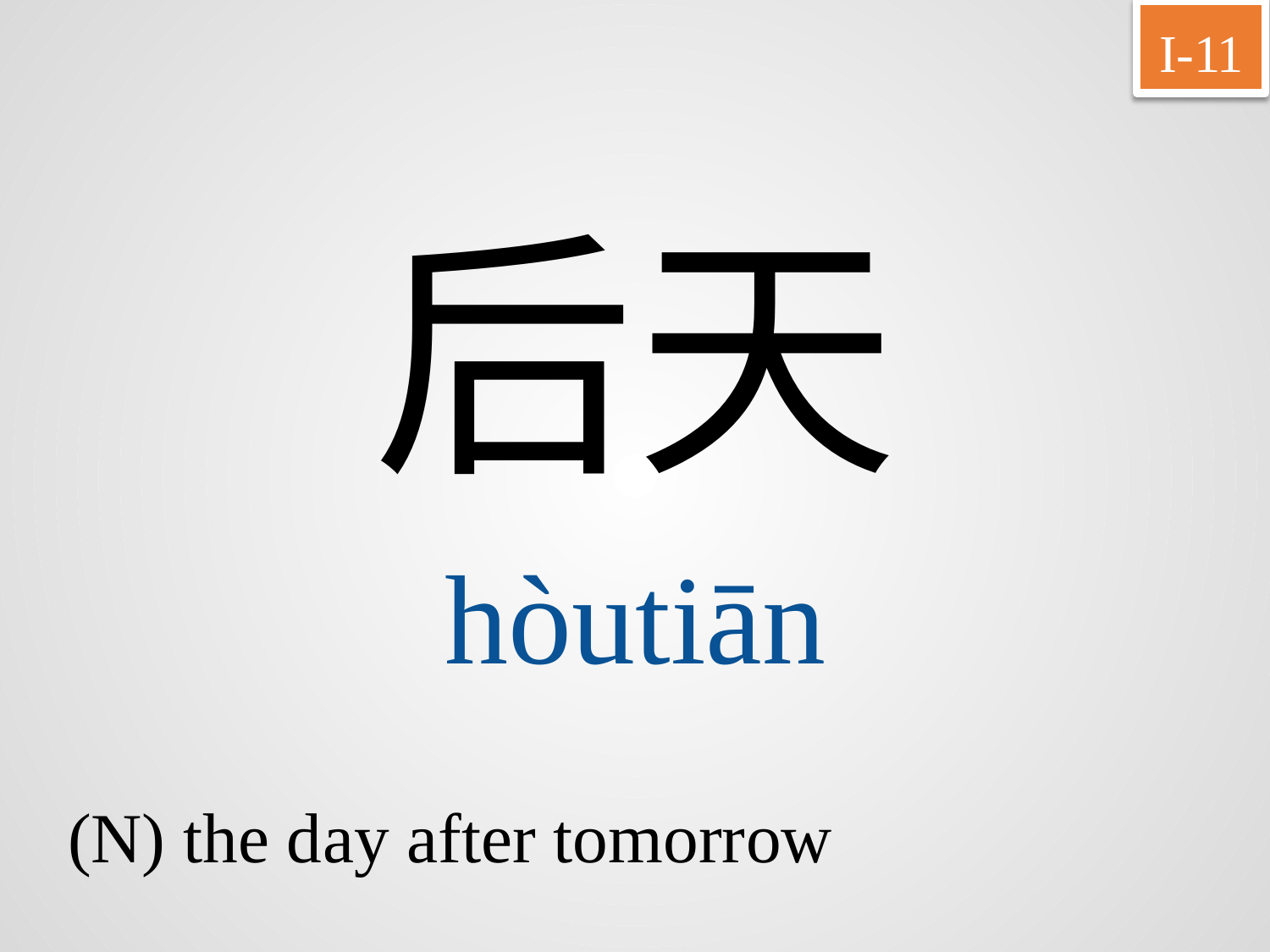

I-11

后天
hòutiān
(N) the day after tomorrow